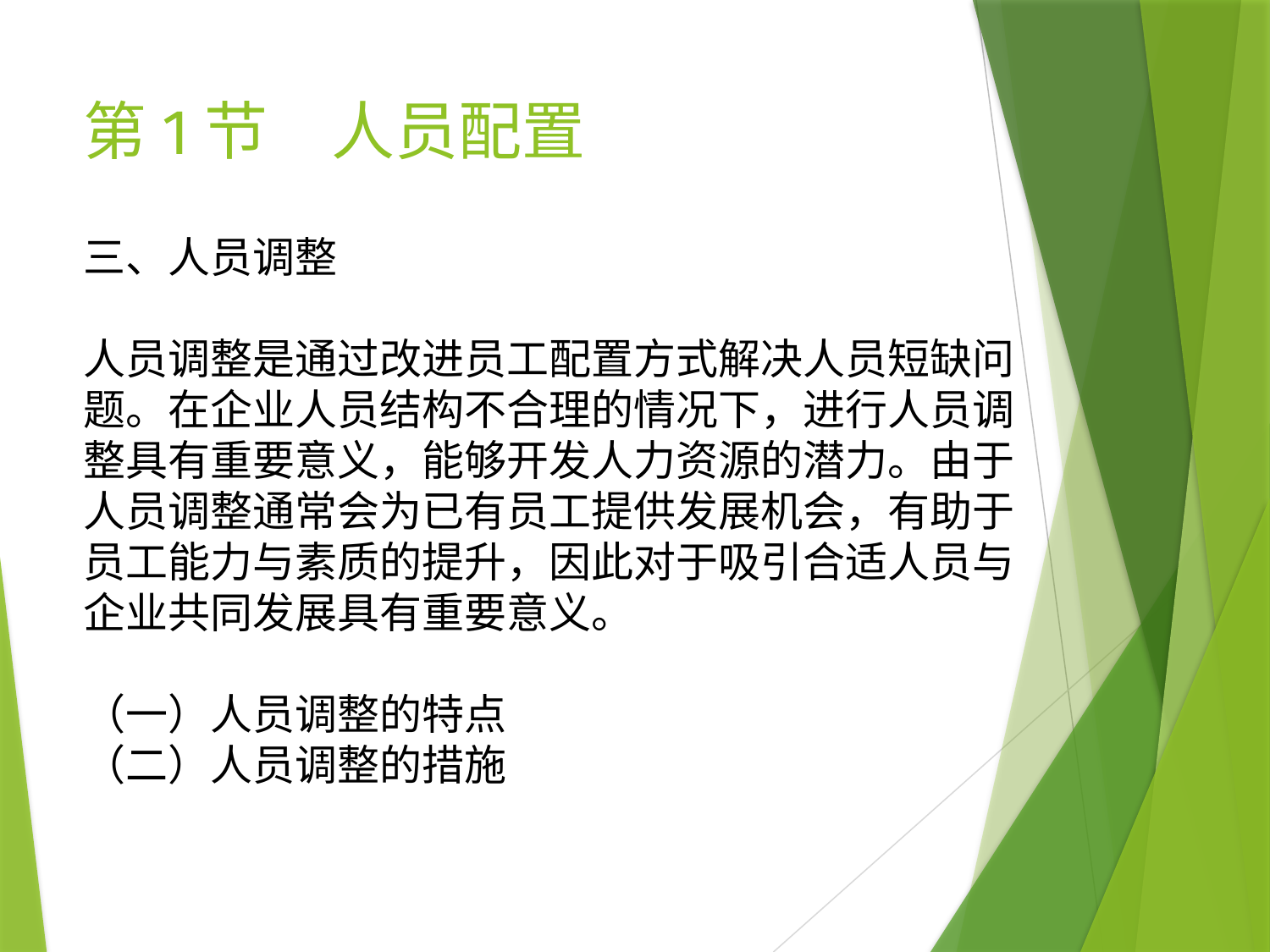

# 第1节　人员配置
三、人员调整

人员调整是通过改进员工配置方式解决人员短缺问题。在企业人员结构不合理的情况下，进行人员调整具有重要意义，能够开发人力资源的潜力。由于人员调整通常会为已有员工提供发展机会，有助于员工能力与素质的提升，因此对于吸引合适人员与企业共同发展具有重要意义。

（一）人员调整的特点
（二）人员调整的措施